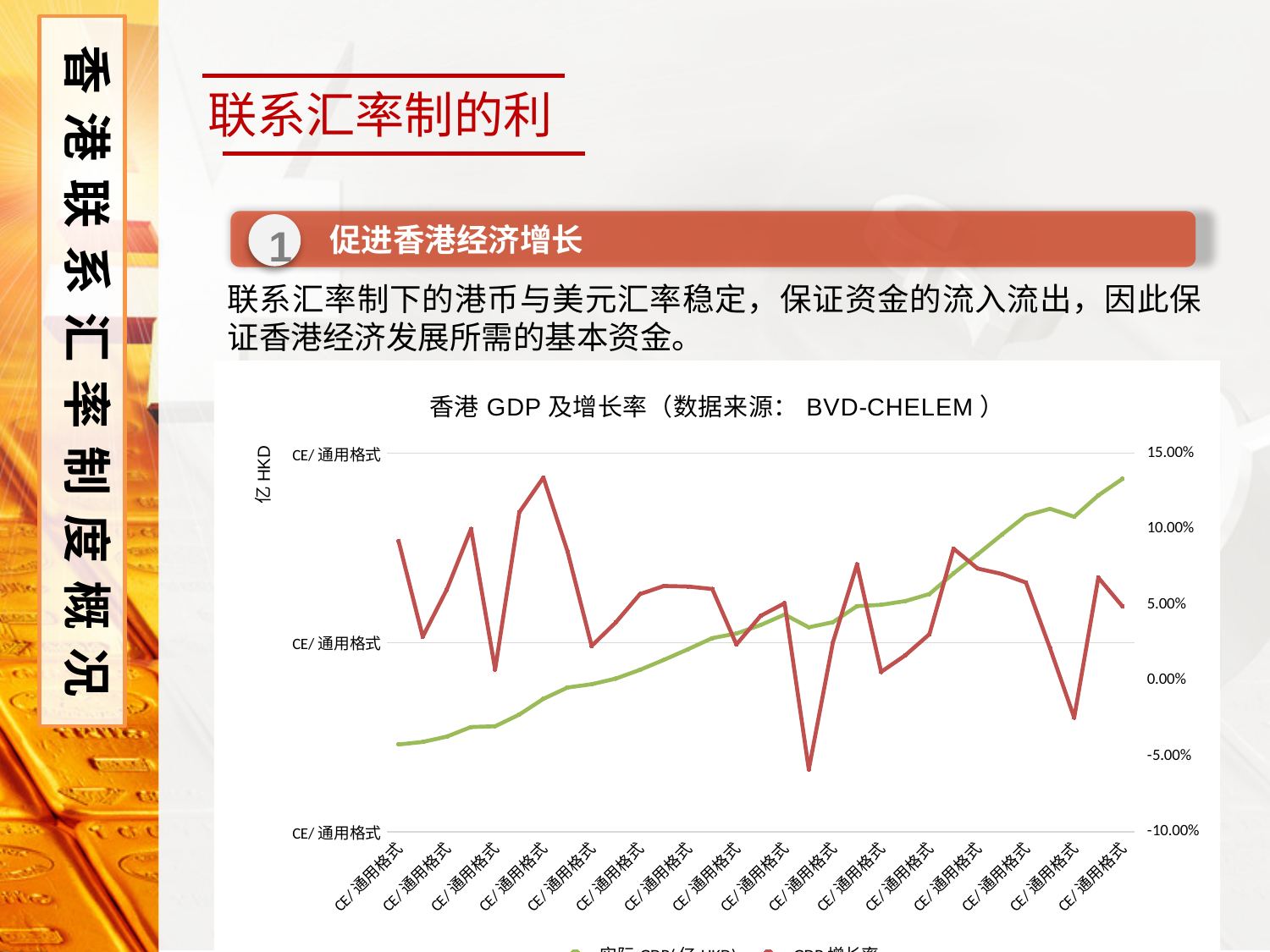

香港联系汇率制度概况
联系汇率制的利

1
促进香港经济增长
联系汇率制下的港币与美元汇率稳定，保证资金的流入流出，因此保证香港经济发展所需的基本资金。

### Chart: 香港GDP及增长率（数据来源：BVD-CHELEM）

| Category | 实际GDP(亿HKD) | GDP增长率 |
|---|---|---|
| 1981 | 461.3359999999999 | 0.09193000000000003 |
| 1982 | 474.653 | 0.028870000000000014 |
| 1983 | 503.202 | 0.06015000000000001 |
| 1984 | 553.534 | 0.10002000000000004 |
| 1985 | 557.491 | 0.007150000000000002 |
| 1986 | 619.394 | 0.11103999999999999 |
| 1987 | 702.3639999999998 | 0.13394999999999907 |
| 1988 | 762.1469999999998 | 0.08512000000000004 |
| 1989 | 779.501 | 0.02277000000000001 |
| 1990 | 809.3609999999998 | 0.038310000000000004 |
| 1991 | 855.511 | 0.05702000000000002 |
| 1992 | 908.8519999999997 | 0.06235000000000003 |
| 1993 | 965.212 | 0.06201000000000002 |
| 1994 | 1023.4730000000002 | 0.060360000000000025 |
| 1995 | 1047.767 | 0.02374 |
| 1996 | 1092.386 | 0.04258000000000002 |
| 1997 | 1148.095 | 0.051000000000000004 |
| 1998 | 1080.557 | -0.05883000000000002 |
| 1999 | 1107.6429999999998 | 0.02507000000000001 |
| 2000 | 1192.526 | 0.07663 |
| 2001 | 1199.214 | 0.00561 |
| 2002 | 1219.081 | 0.01657000000000001 |
| 2003 | 1256.34 | 0.03056 |
| 2004 | 1365.6419999999998 | 0.087 |
| 2005 | 1466.538 | 0.07388000000000003 |
| 2006 | 1569.675 | 0.07033000000000003 |
| 2007 | 1671.1519999999998 | 0.06465 |
| 2008 | 1706.712 | 0.02128000000000001 |
| 2009 | 1664.741 | -0.02459 |
| 2010 | 1777.72 | 0.06787000000000003 |
| 2011 | 1864.6689999999999 | 0.048910000000000016 |
2
抑制通货膨胀
联系汇率制下的港币的发行机制，能够有效的约束港币的发行，防止政府用发行货币的方式弥补财政赤字，抑制通货膨胀。

2
提高香港承受外界政治经济冲击的能力
联系汇率制的实施有助于增加人们对港币价值的信心。即使外部局势动荡，也不会像浮动汇率制下的汇率变动那么大。有助于稳定香港经济。